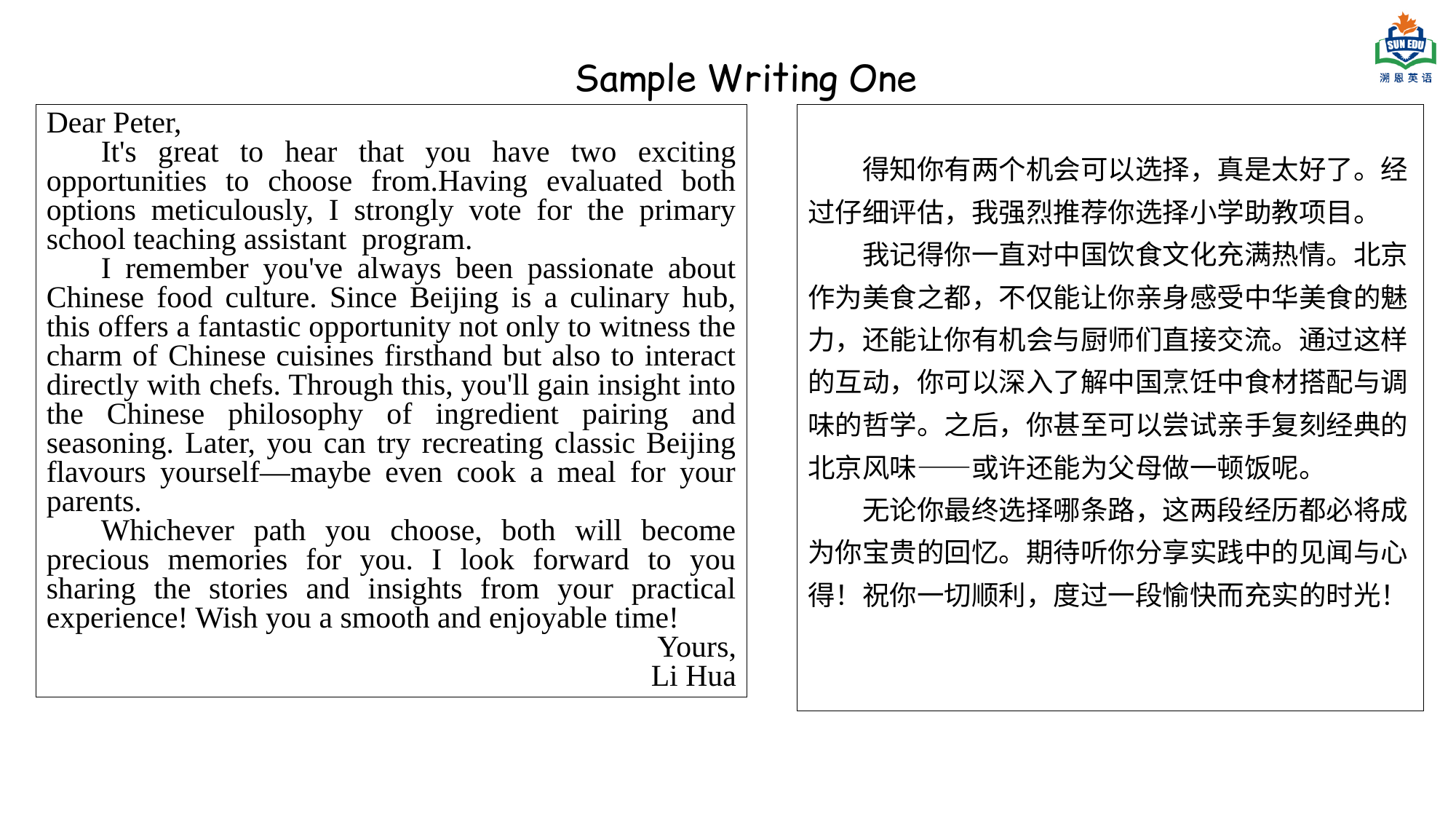

Sample Writing One
Dear Peter,
It's great to hear that you have two exciting opportunities to choose from.Having evaluated both options meticulously, I strongly vote for the primary school teaching assistant  program.
I remember you've always been passionate about Chinese food culture. Since Beijing is a culinary hub, this offers a fantastic opportunity not only to witness the charm of Chinese cuisines firsthand but also to interact directly with chefs. Through this, you'll gain insight into the Chinese philosophy of ingredient pairing and seasoning. Later, you can try recreating classic Beijing flavours yourself—maybe even cook a meal for your parents.
Whichever path you choose, both will become precious memories for you. I look forward to you sharing the stories and insights from your practical experience! Wish you a smooth and enjoyable time!
Yours,
Li Hua

得知你有两个机会可以选择，真是太好了。经过仔细评估，我强烈推荐你选择小学助教项目。
我记得你一直对中国饮食文化充满热情。北京作为美食之都，不仅能让你亲身感受中华美食的魅力，还能让你有机会与厨师们直接交流。通过这样的互动，你可以深入了解中国烹饪中食材搭配与调味的哲学。之后，你甚至可以尝试亲手复刻经典的北京风味——或许还能为父母做一顿饭呢。
无论你最终选择哪条路，这两段经历都必将成为你宝贵的回忆。期待听你分享实践中的见闻与心得！祝你一切顺利，度过一段愉快而充实的时光！